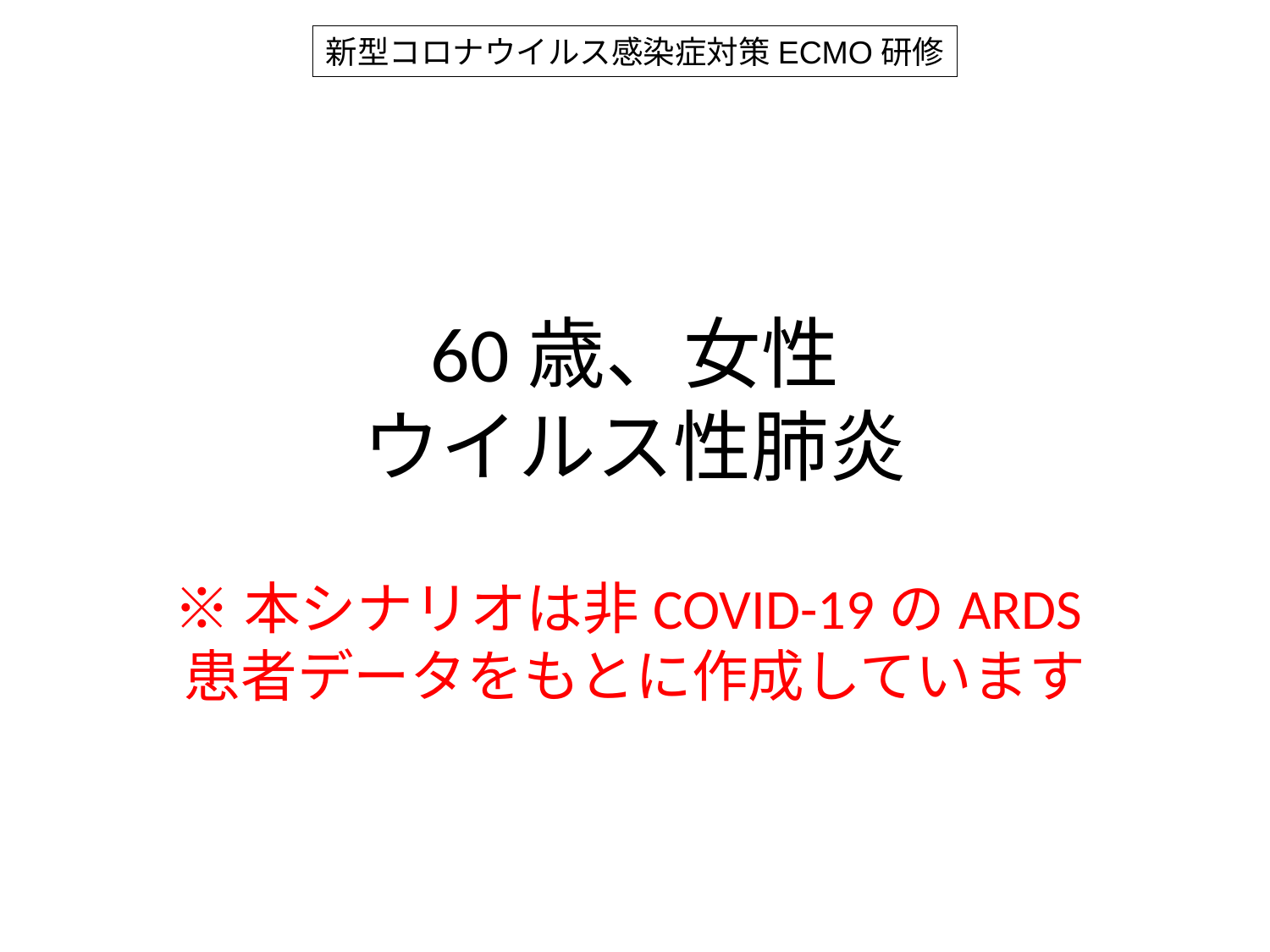

新型コロナウイルス感染症対策ECMO研修
# 60歳、女性 ウイルス性肺炎
※本シナリオは非COVID-19のARDS患者データをもとに作成しています